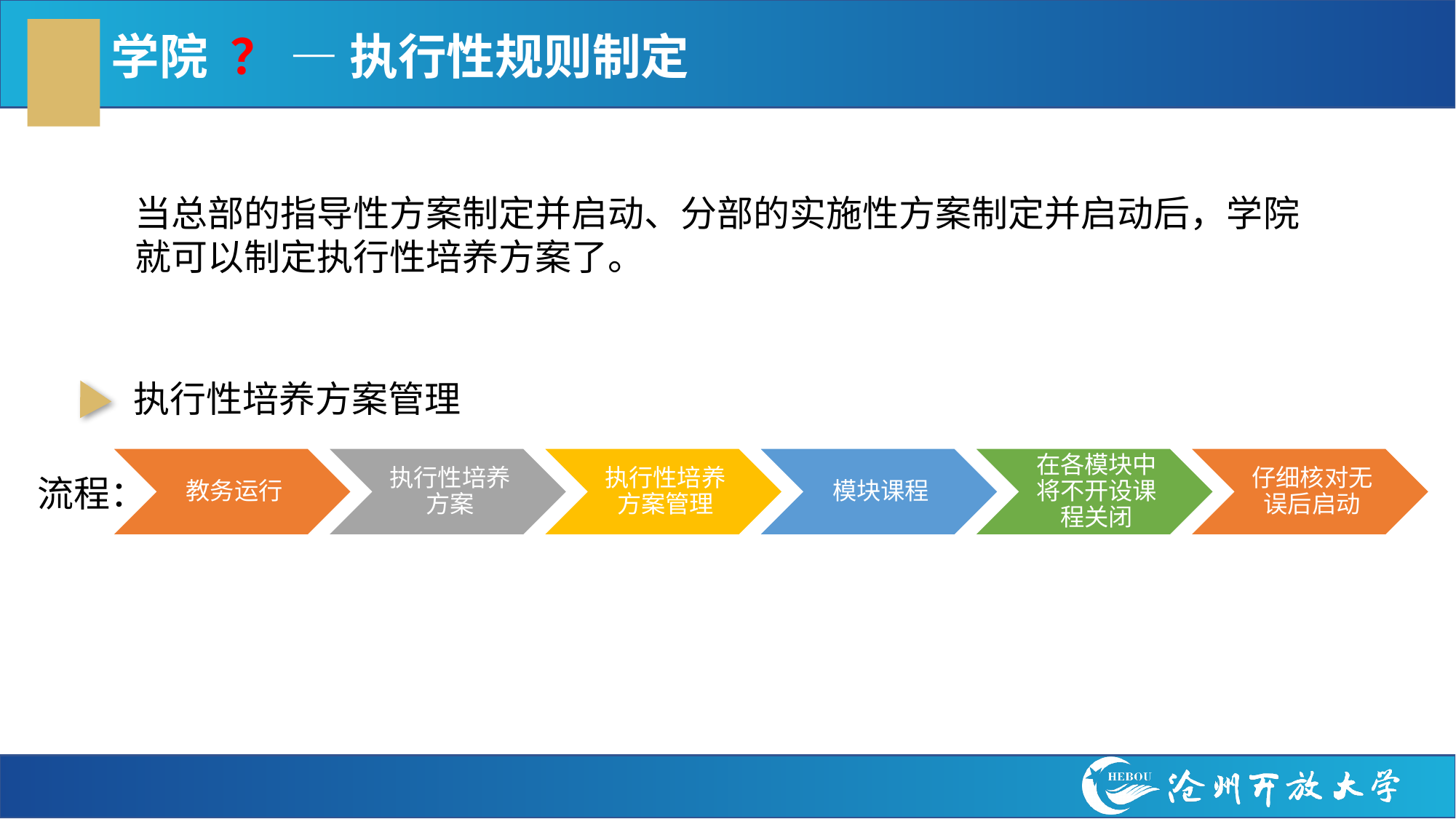

# 学院  ？ — 执行性规则制定
当总部的指导性方案制定并启动、分部的实施性方案制定并启动后，学院就可以制定执行性培养方案了。
执行性培养方案管理

教务运行
执行性培养方案
执行性培养方案管理
模块课程
在各模块中将不开设课程关闭
仔细核对无误后启动
流程：